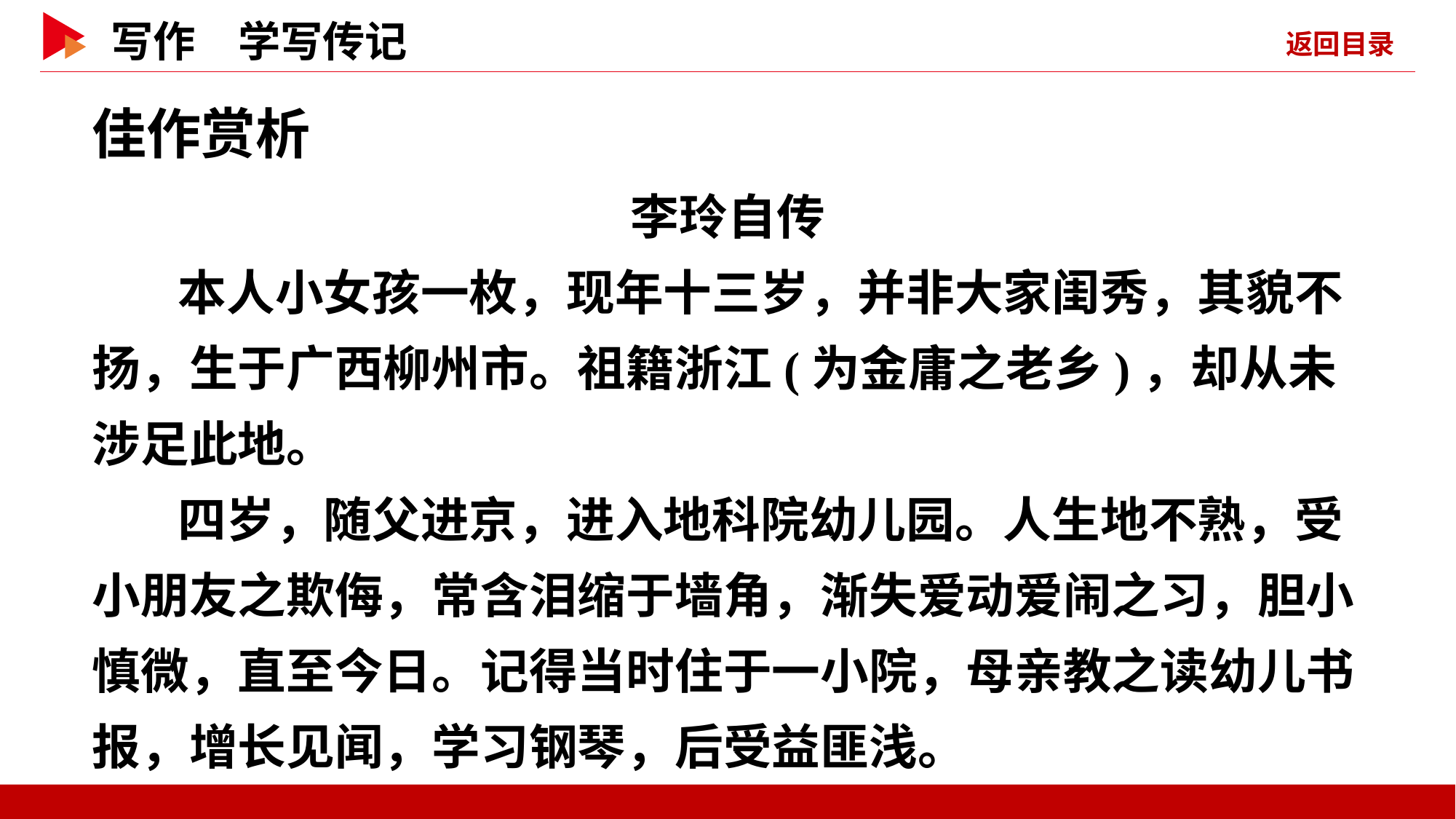

佳作赏析
李玲自传
本人小女孩一枚，现年十三岁，并非大家闺秀，其貌不扬，生于广西柳州市。祖籍浙江(为金庸之老乡)，却从未涉足此地。
四岁，随父进京，进入地科院幼儿园。人生地不熟，受小朋友之欺侮，常含泪缩于墙角，渐失爱动爱闹之习，胆小慎微，直至今日。记得当时住于一小院，母亲教之读幼儿书报，增长见闻，学习钢琴，后受益匪浅。